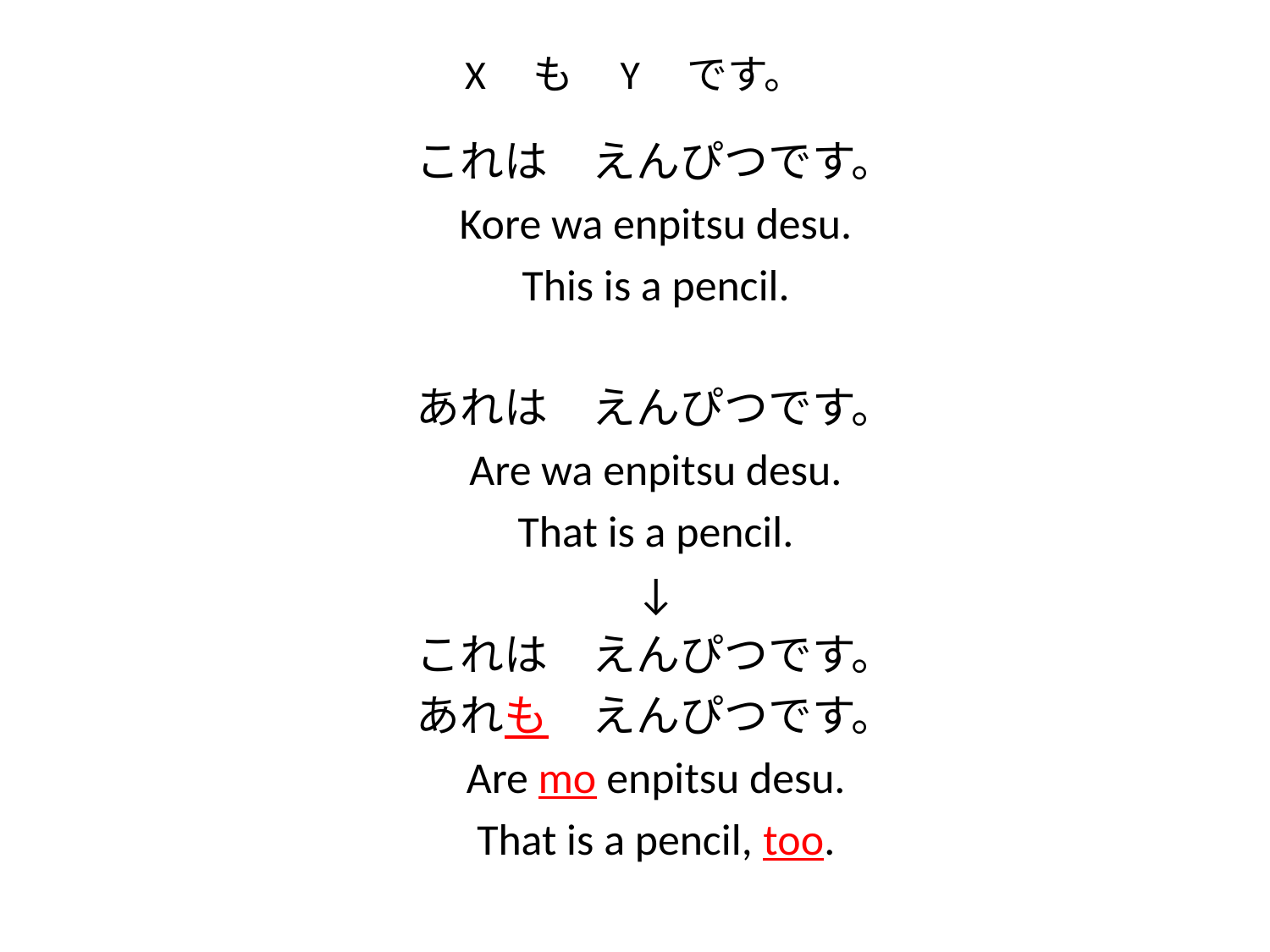

# X　も　Y　です。
これは　えんぴつです。
Kore wa enpitsu desu.
This is a pencil.

あれは　えんぴつです。
Are wa enpitsu desu.
That is a pencil.
↓
これは　えんぴつです。
あれも　えんぴつです。
Are mo enpitsu desu.
That is a pencil, too.